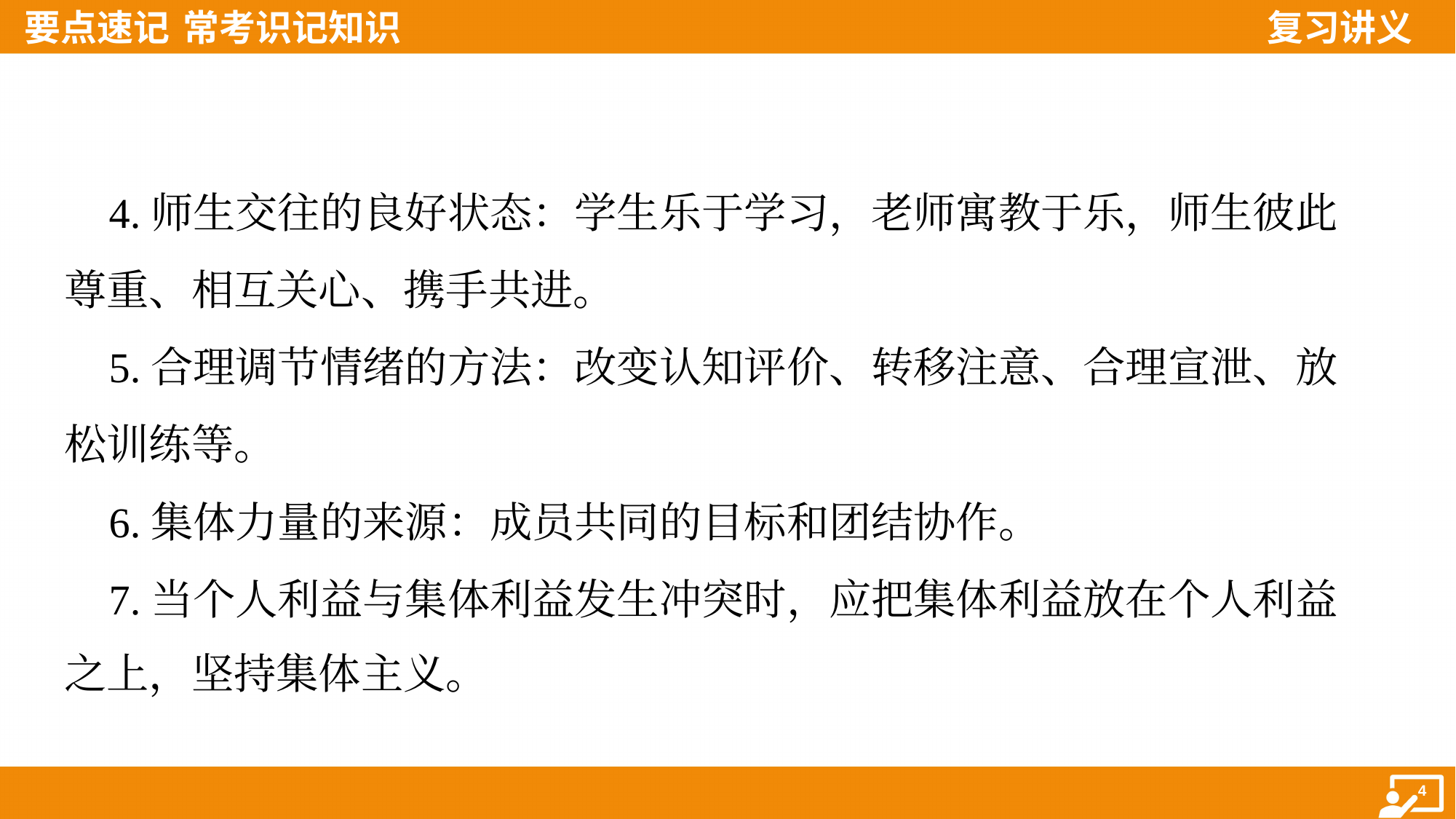

4.师生交往的良好状态：学生乐于学习，老师寓教于乐，师生彼此
尊重、相互关心、携手共进。
    5.合理调节情绪的方法：改变认知评价、转移注意、合理宣泄、放
松训练等。
    6.集体力量的来源：成员共同的目标和团结协作。
    7.当个人利益与集体利益发生冲突时，应把集体利益放在个人利益
之上，坚持集体主义。